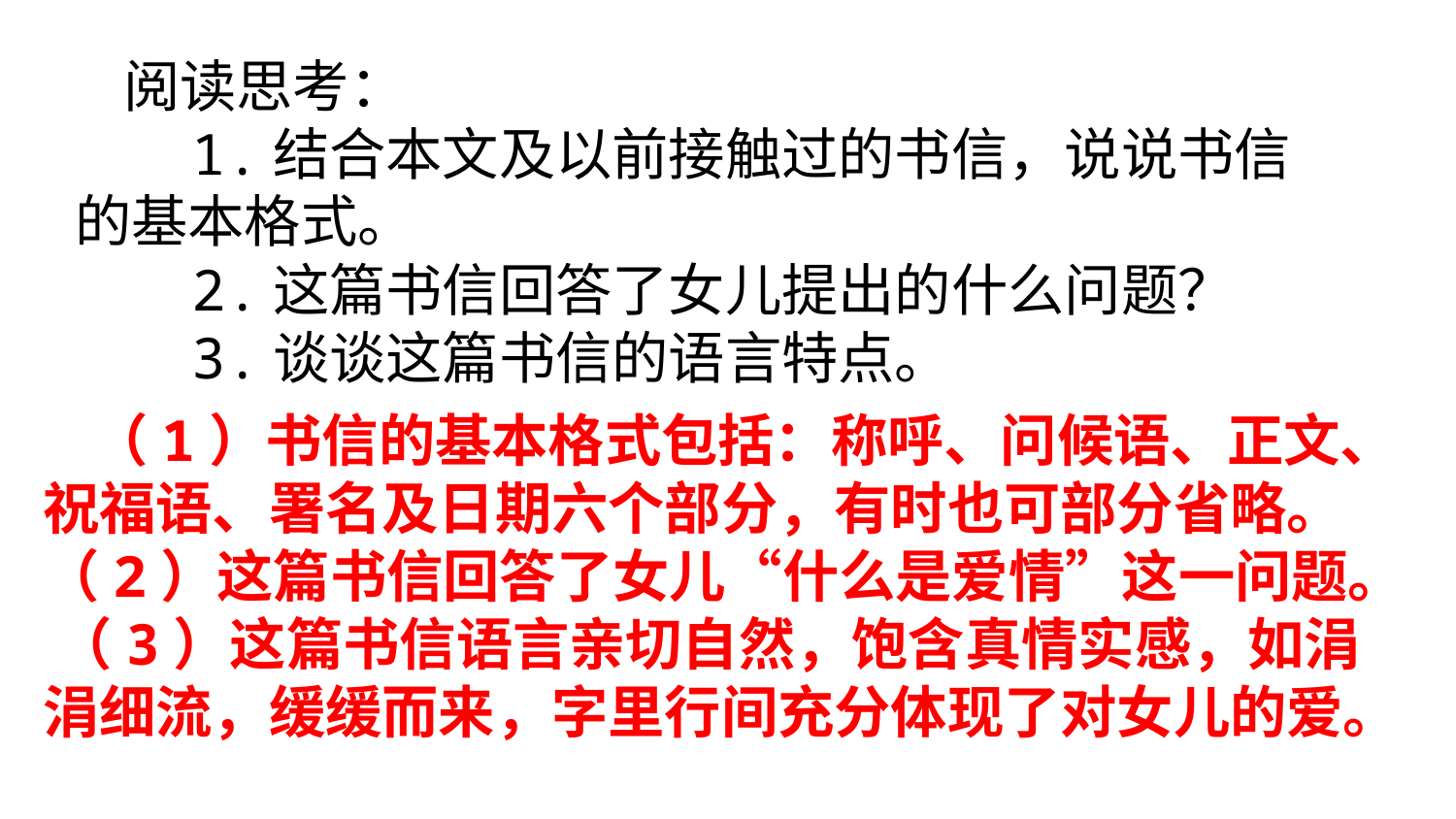

阅读思考：
  1.结合本文及以前接触过的书信，说说书信的基本格式。
  2.这篇书信回答了女儿提出的什么问题？
  3.谈谈这篇书信的语言特点。
（1）书信的基本格式包括：称呼、问候语、正文、祝福语、署名及日期六个部分，有时也可部分省略。 （2）这篇书信回答了女儿“什么是爱情”这一问题。 （3）这篇书信语言亲切自然，饱含真情实感，如涓涓细流，缓缓而来，字里行间充分体现了对女儿的爱。